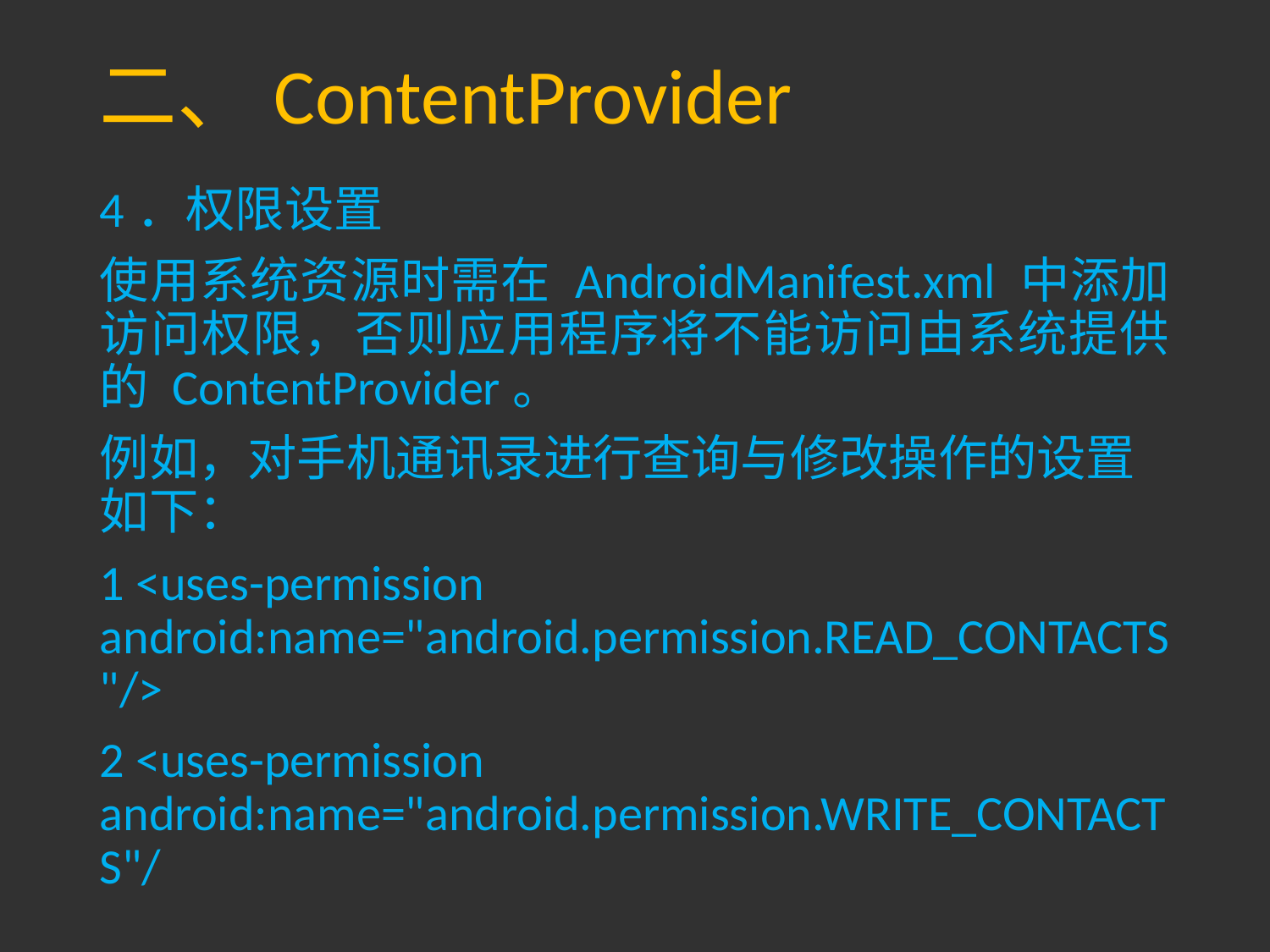

# 二、ContentProvider
4．权限设置
使用系统资源时需在 AndroidManifest.xml 中添加访问权限，否则应用程序将不能访问由系统提供的 ContentProvider。
例如，对手机通讯录进行查询与修改操作的设置如下：
1 <uses-permission android:name="android.permission.READ_CONTACTS"/>
2 <uses-permission android:name="android.permission.WRITE_CONTACTS"/